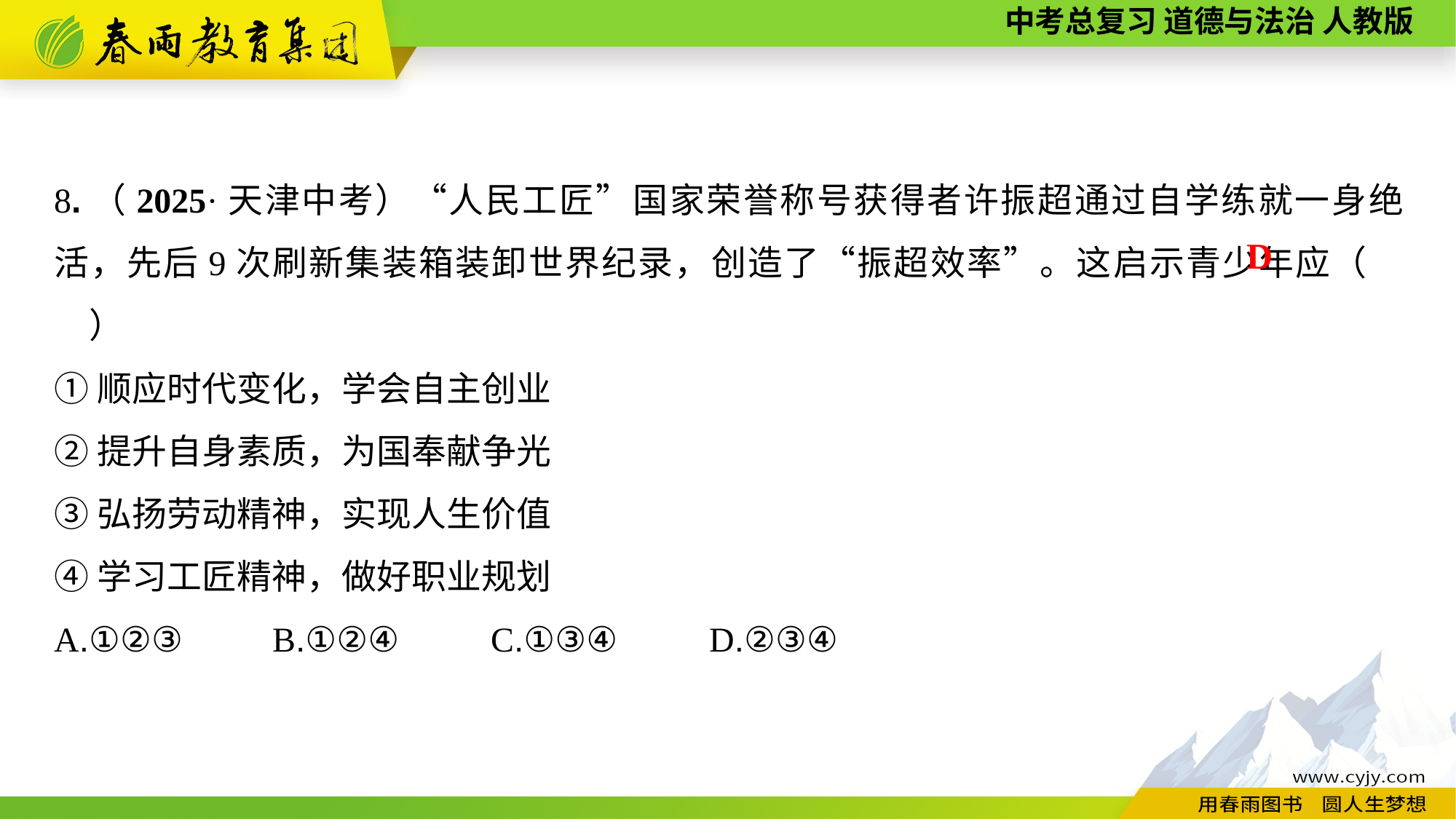

8.（2025·天津中考）“人民工匠”国家荣誉称号获得者许振超通过自学练就一身绝活，先后9次刷新集装箱装卸世界纪录，创造了“振超效率”。这启示青少年应（　　）
①顺应时代变化，学会自主创业
②提升自身素质，为国奉献争光
③弘扬劳动精神，实现人生价值
④学习工匠精神，做好职业规划
A.①②③	B.①②④	C.①③④	D.②③④
D